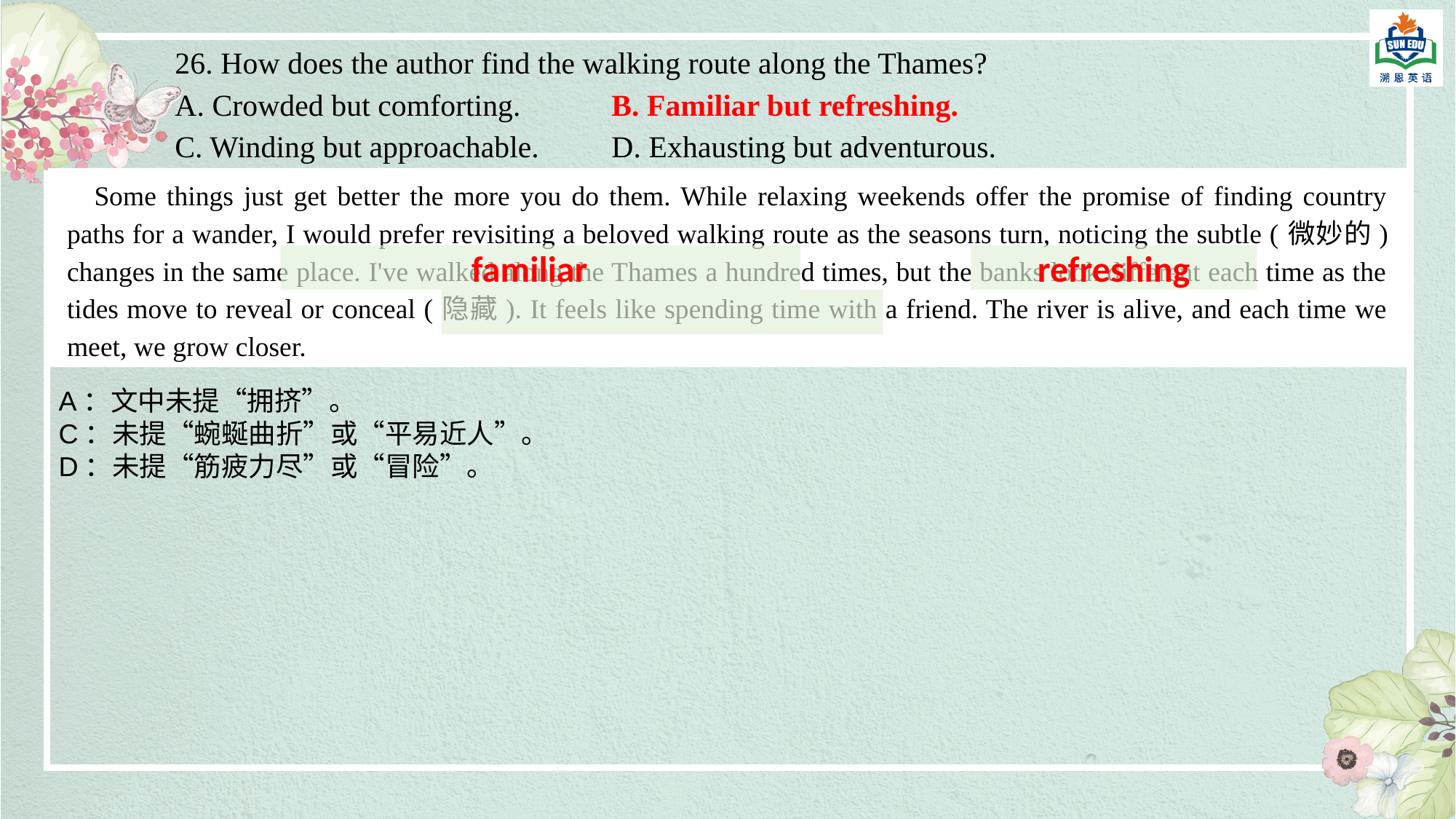

26. How does the author find the walking route along the Thames?
A. Crowded but comforting. 	B. Familiar but refreshing.
C. Winding but approachable. 	D. Exhausting but adventurous.
Some things just get better the more you do them. While relaxing weekends offer the promise of finding country paths for a wander, I would prefer revisiting a beloved walking route as the seasons turn, noticing the subtle (微妙的) changes in the same place. I've walked along the Thames a hundred times, but the banks look different each time as the tides move to reveal or conceal (隐藏). It feels like spending time with a friend. The river is alive, and each time we meet, we grow closer.
                      familiar
refreshing

A：文中未提“拥挤”。
C：未提“蜿蜒曲折”或“平易近人”。
D：未提“筋疲力尽”或“冒险”。